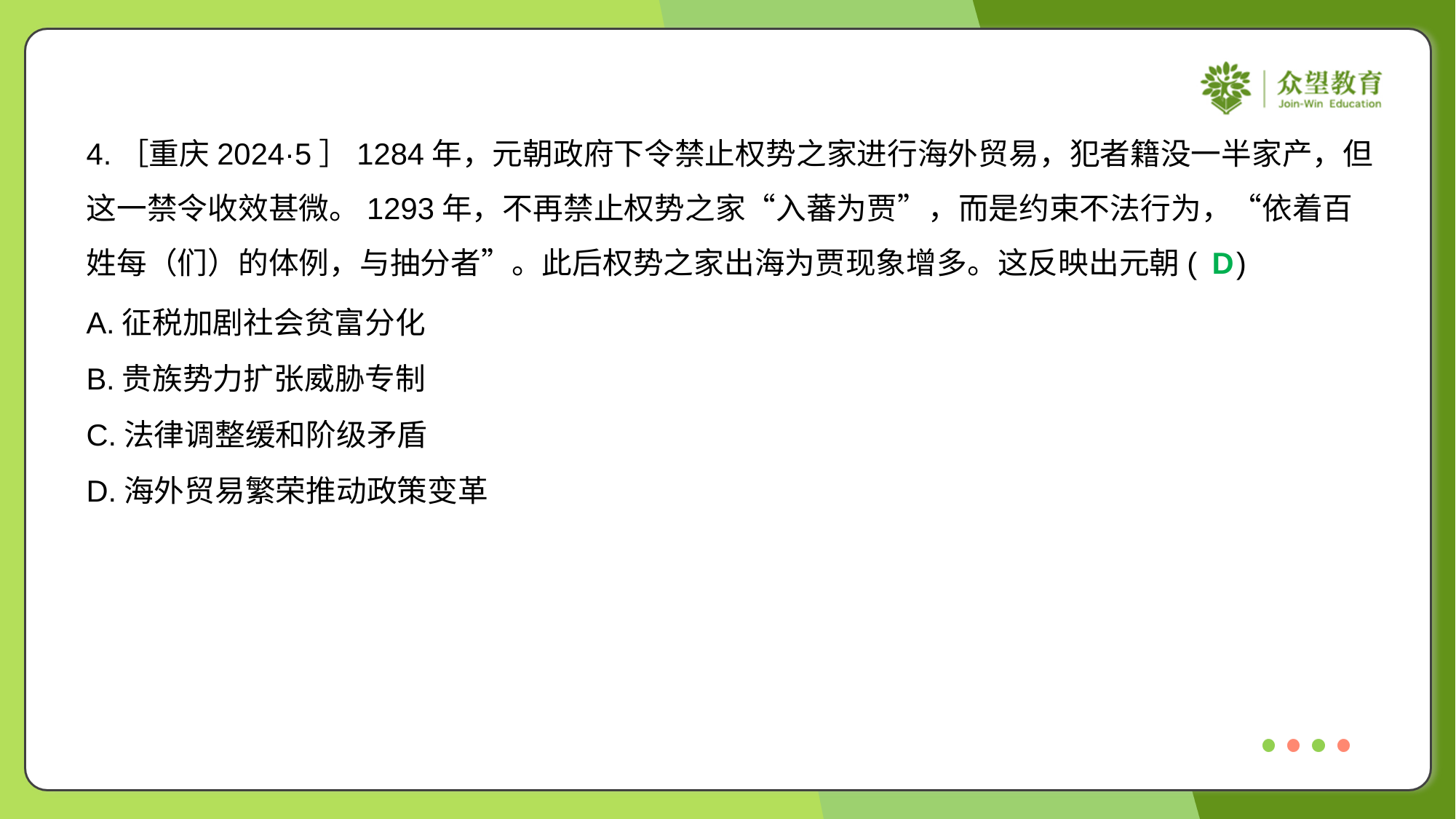

4.［重庆2024·5］1284年，元朝政府下令禁止权势之家进行海外贸易，犯者籍没一半家产，但
这一禁令收效甚微。1293年，不再禁止权势之家“入蕃为贾”，而是约束不法行为，“依着百
姓每（们）的体例，与抽分者”。此后权势之家出海为贾现象增多。这反映出元朝(     )
D
A.征税加剧社会贫富分化
B.贵族势力扩张威胁专制
C.法律调整缓和阶级矛盾
D.海外贸易繁荣推动政策变革